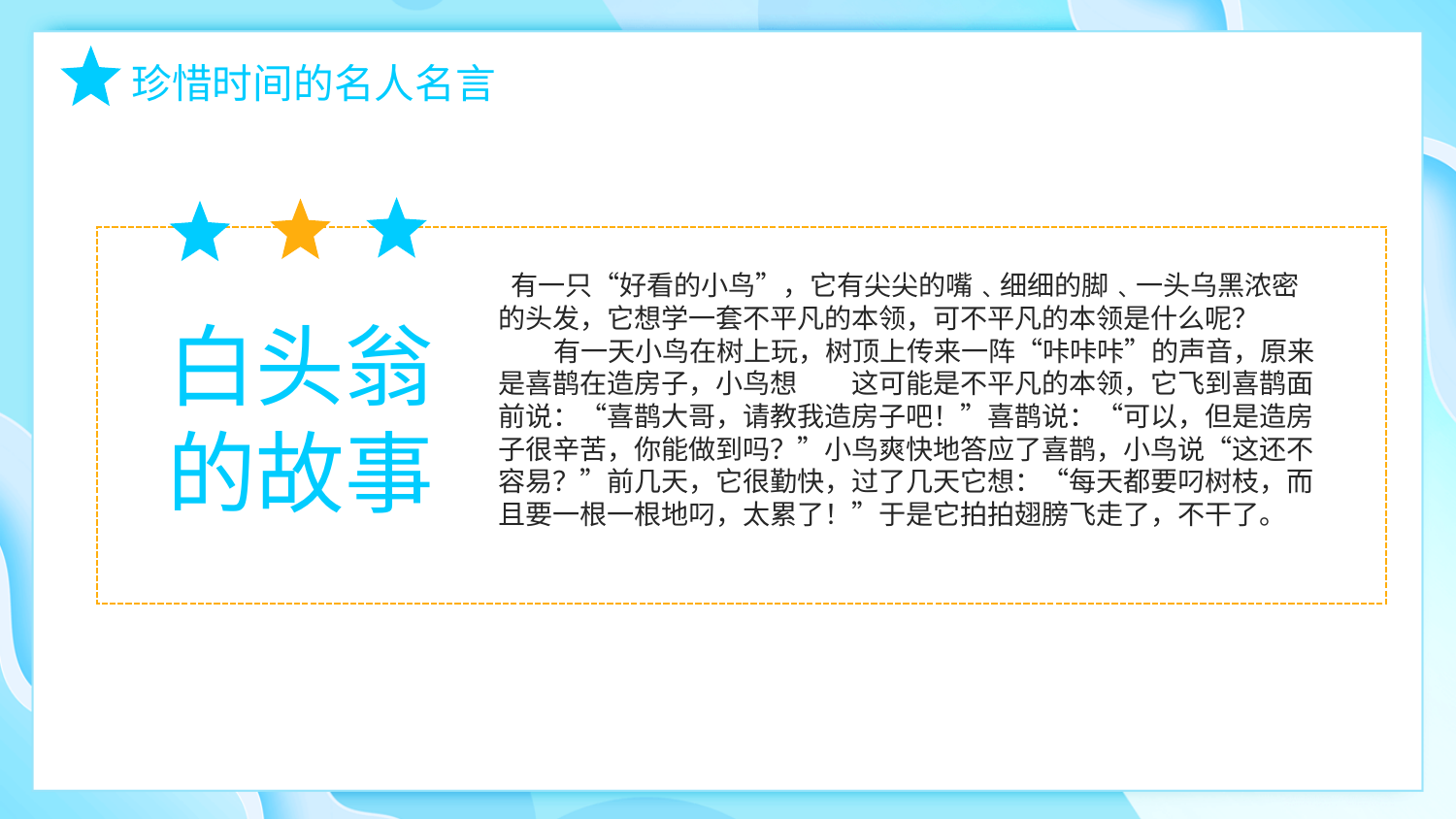

有一只“好看的小鸟”，它有尖尖的嘴﹑细细的脚﹑一头乌黑浓密的头发，它想学一套不平凡的本领，可不平凡的本领是什么呢？
        有一天小鸟在树上玩，树顶上传来一阵“咔咔咔”的声音，原来是喜鹊在造房子，小鸟想         这可能是不平凡的本领，它飞到喜鹊面前说：“喜鹊大哥，请教我造房子吧！”喜鹊说：“可以，但是造房子很辛苦，你能做到吗？”小鸟爽快地答应了喜鹊，小鸟说“这还不容易？”前几天，它很勤快，过了几天它想：“每天都要叼树枝，而且要一根一根地叼，太累了！”于是它拍拍翅膀飞走了，不干了。

白头翁
的故事